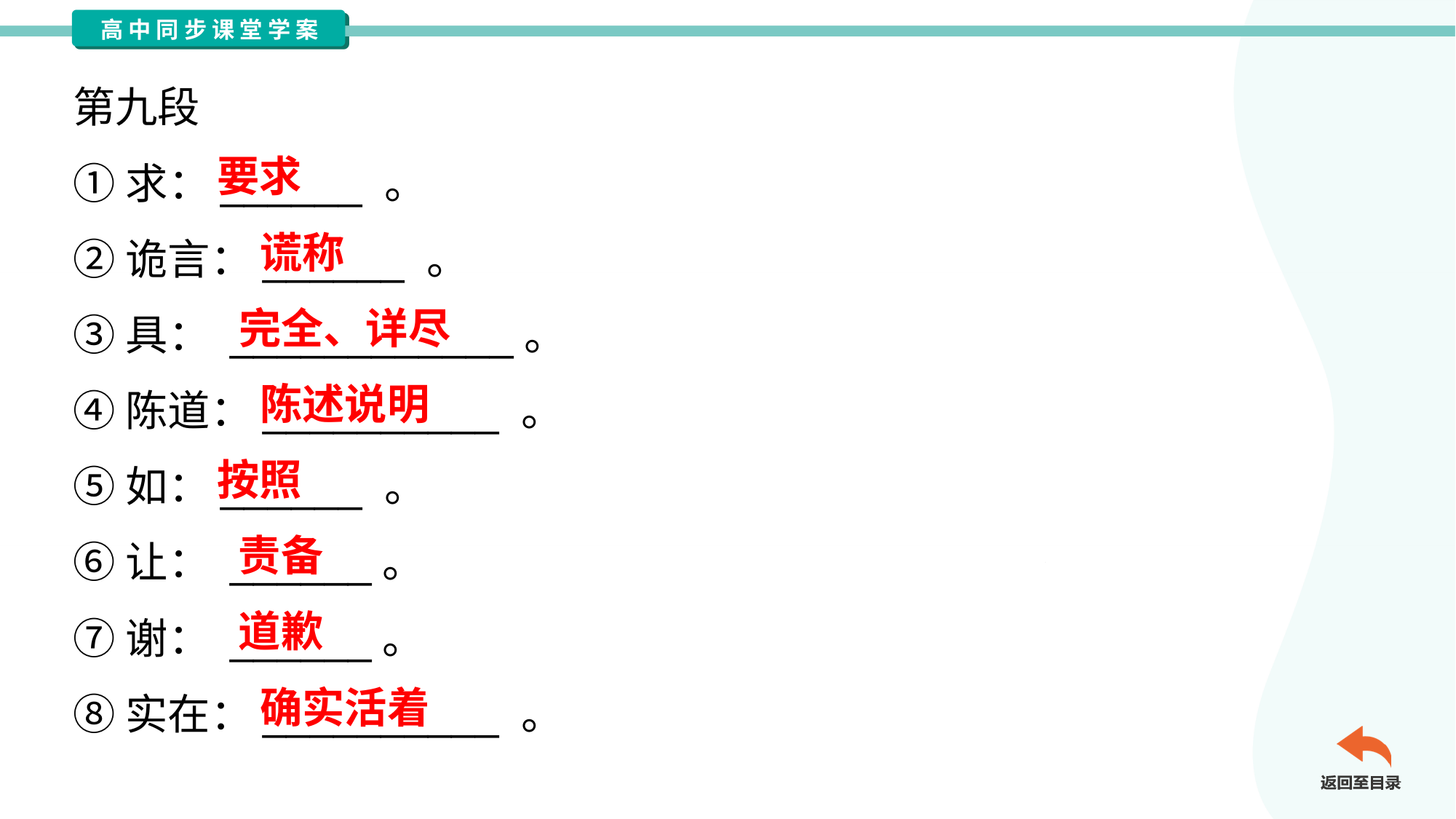

第九段
①求：______ 。
②诡言：______ 。
③具： ____________。
④陈道：__________ 。
⑤如：______ 。
⑥让： ______。
⑦谢： ______。
⑧实在：__________ 。
要求
谎称
完全、详尽
陈述说明
按照
责备
道歉
确实活着